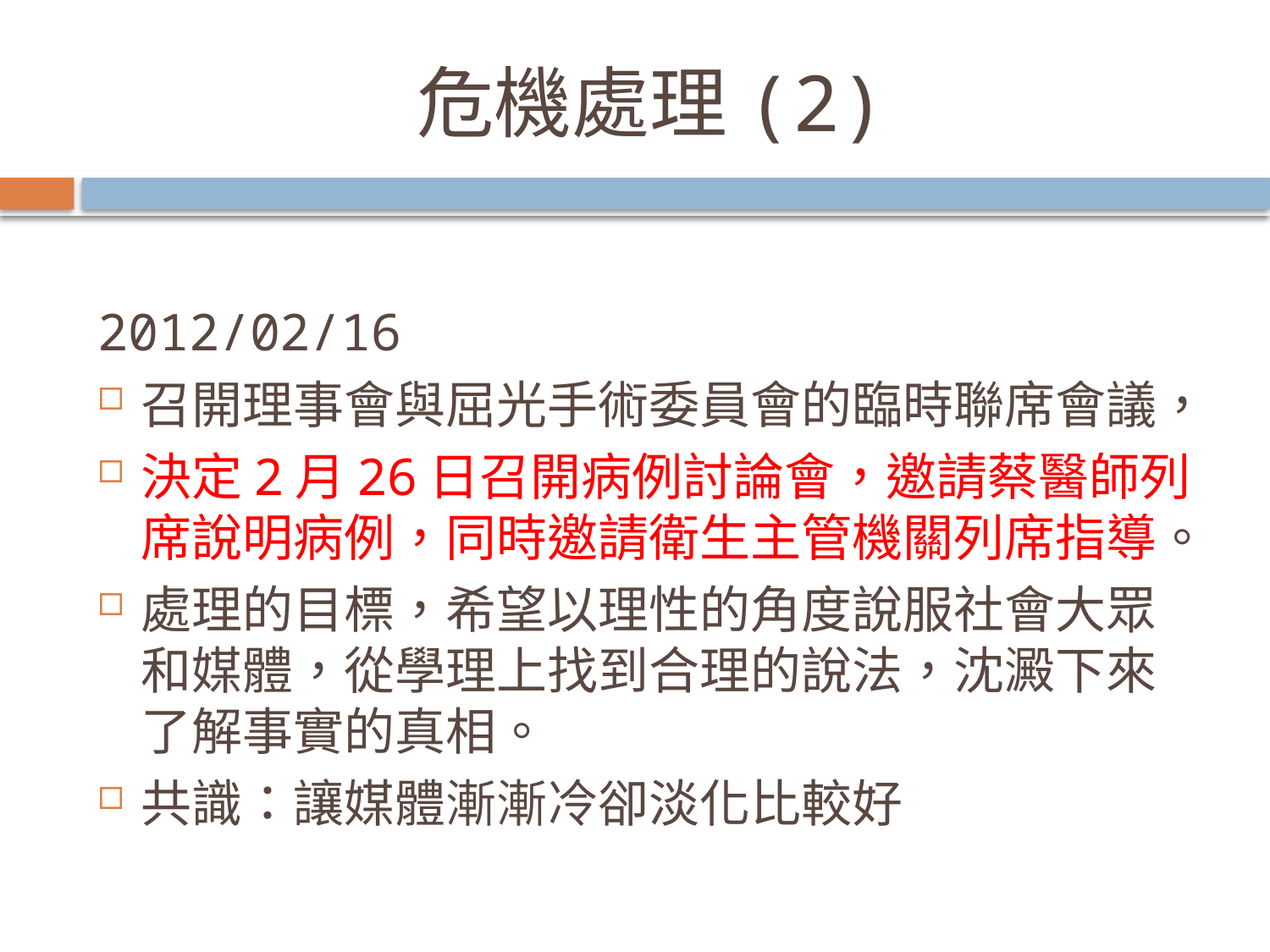

# 危機處理(2)

2012/02/16
召開理事會與屈光手術委員會的臨時聯席會議，
決定2月26日召開病例討論會，邀請蔡醫師列席說明病例，同時邀請衛生主管機關列席指導。
處理的目標，希望以理性的角度說服社會大眾和媒體，從學理上找到合理的說法，沈澱下來了解事實的真相。
共識：讓媒體漸漸冷卻淡化比較好